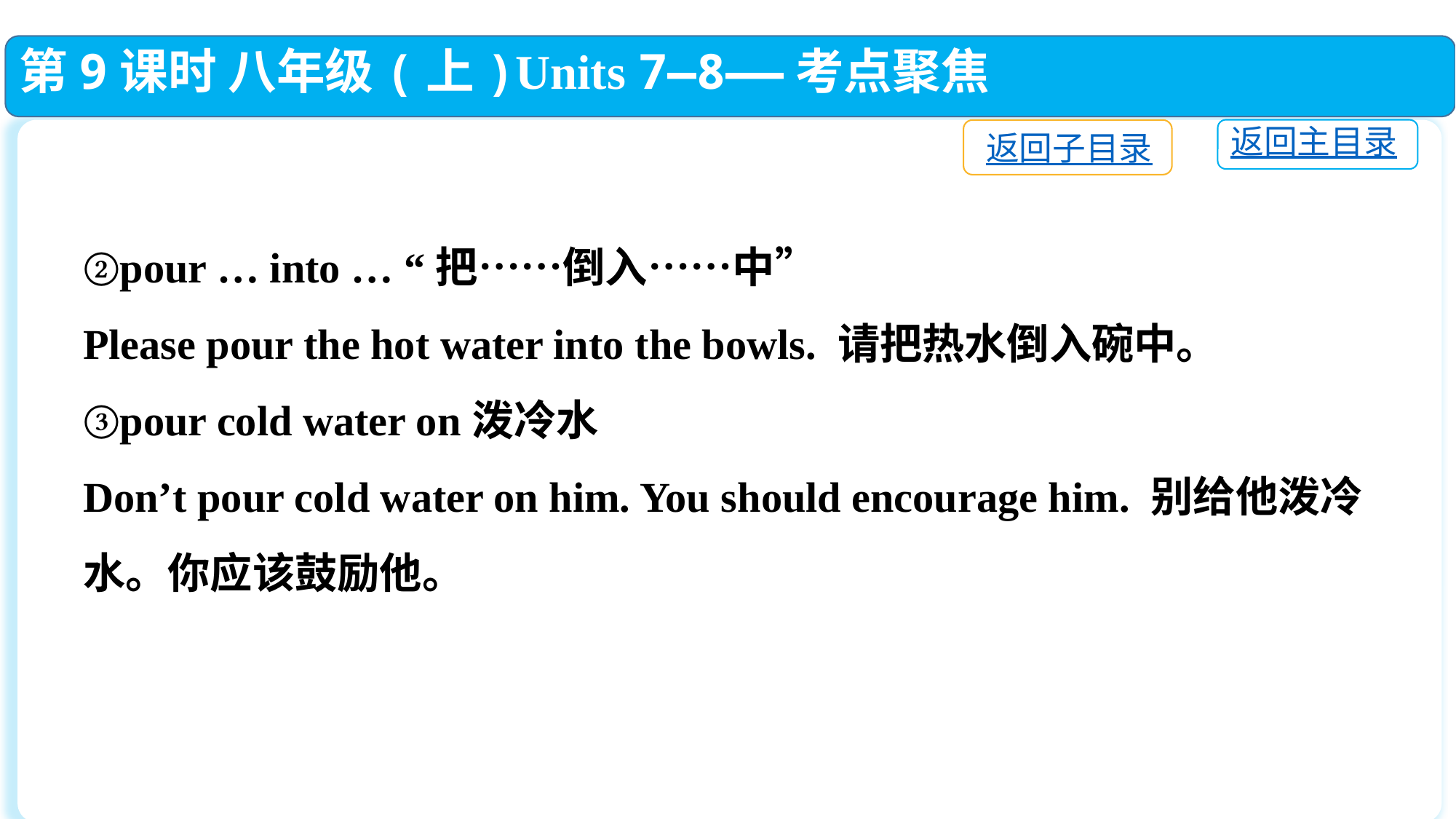

第9课时 八年级(上)Units 7—8——考点聚焦

返回主目录

返回子目录
②pour … into … “把……倒入……中”
Please pour the hot water into the bowls. 请把热水倒入碗中。
③pour cold water on泼冷水
Don’t pour cold water on him. You should encourage him. 别给他泼冷水。你应该鼓励他。